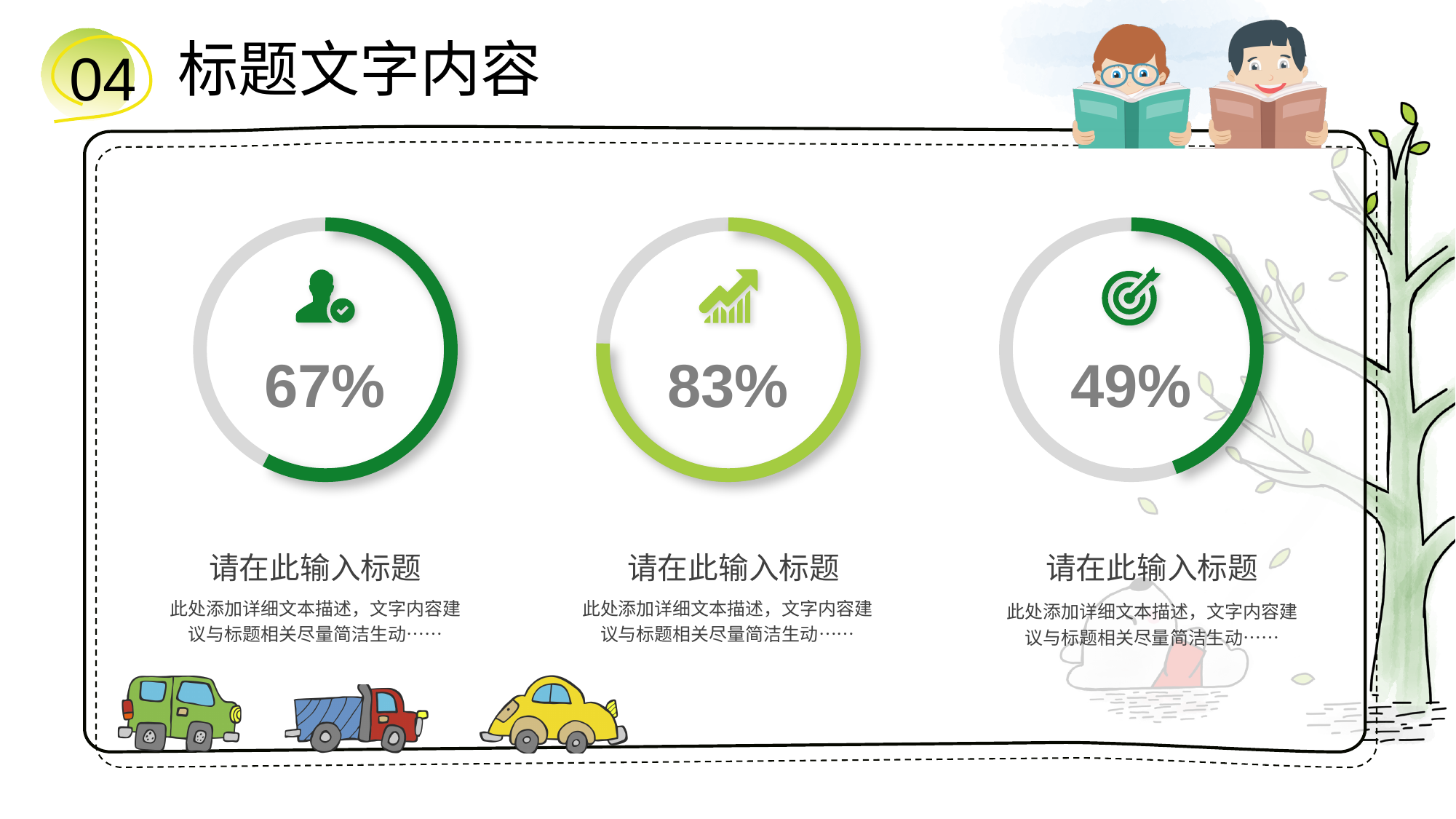

标题文字内容
04

67%
83%
49%
请在此输入标题
请在此输入标题
请在此输入标题
此处添加详细文本描述，文字内容建议与标题相关尽量简洁生动……
此处添加详细文本描述，文字内容建议与标题相关尽量简洁生动……
此处添加详细文本描述，文字内容建议与标题相关尽量简洁生动……